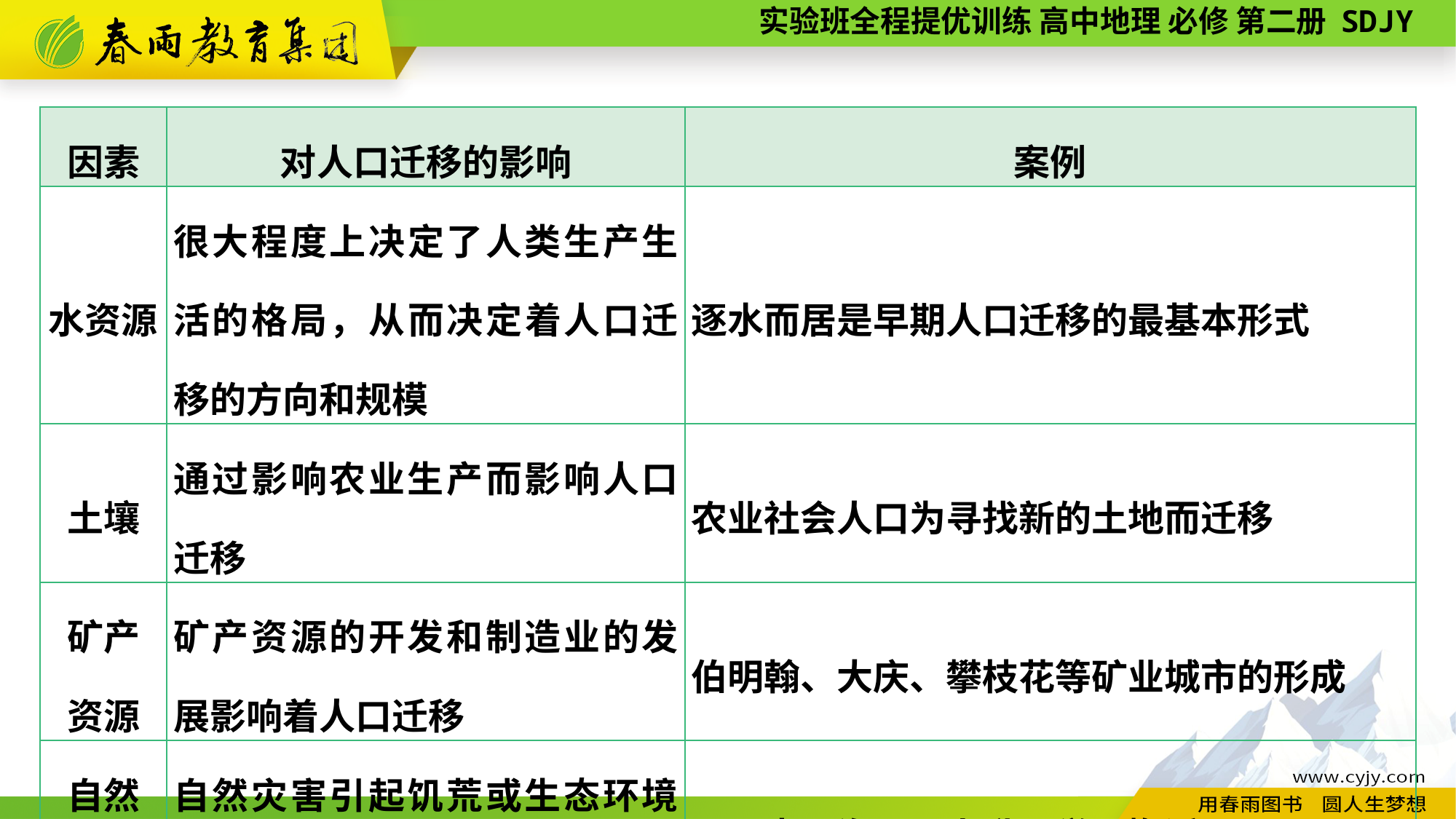

| 因素 | 对人口迁移的影响 | 案例 |
| --- | --- | --- |
| 水资源 | 很大程度上决定了人类生产生活的格局，从而决定着人口迁移的方向和规模 | 逐水而居是早期人口迁移的最基本形式 |
| 土壤 | 通过影响农业生产而影响人口迁移 | 农业社会人口为寻找新的土地而迁移 |
| 矿产 资源 | 矿产资源的开发和制造业的发展影响着人口迁移 | 伯明翰、大庆、攀枝花等矿业城市的形成 |
| 自然 灾害 | 自然灾害引起饥荒或生态环境恶化而迫使人口迁移 | 图瓦卢因海平面上升而举国搬迁 |